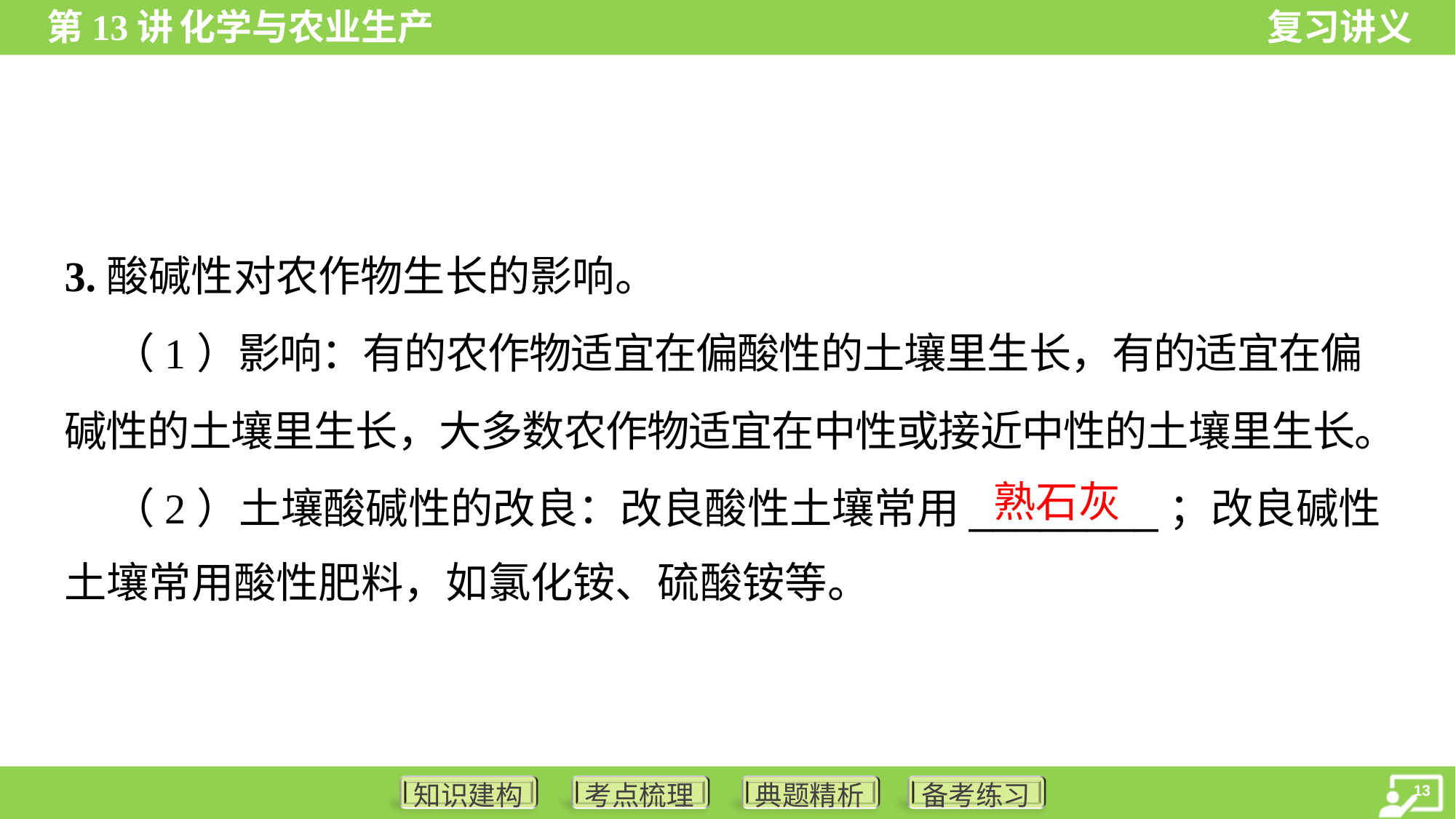

3.酸碱性对农作物生长的影响。
    （1）影响：有的农作物适宜在偏酸性的土壤里生长，有的适宜在偏
碱性的土壤里生长，大多数农作物适宜在中性或接近中性的土壤里生长。
    （2）土壤酸碱性的改良：改良酸性土壤常用________；改良碱性
土壤常用酸性肥料，如氯化铵、硫酸铵等。
熟石灰